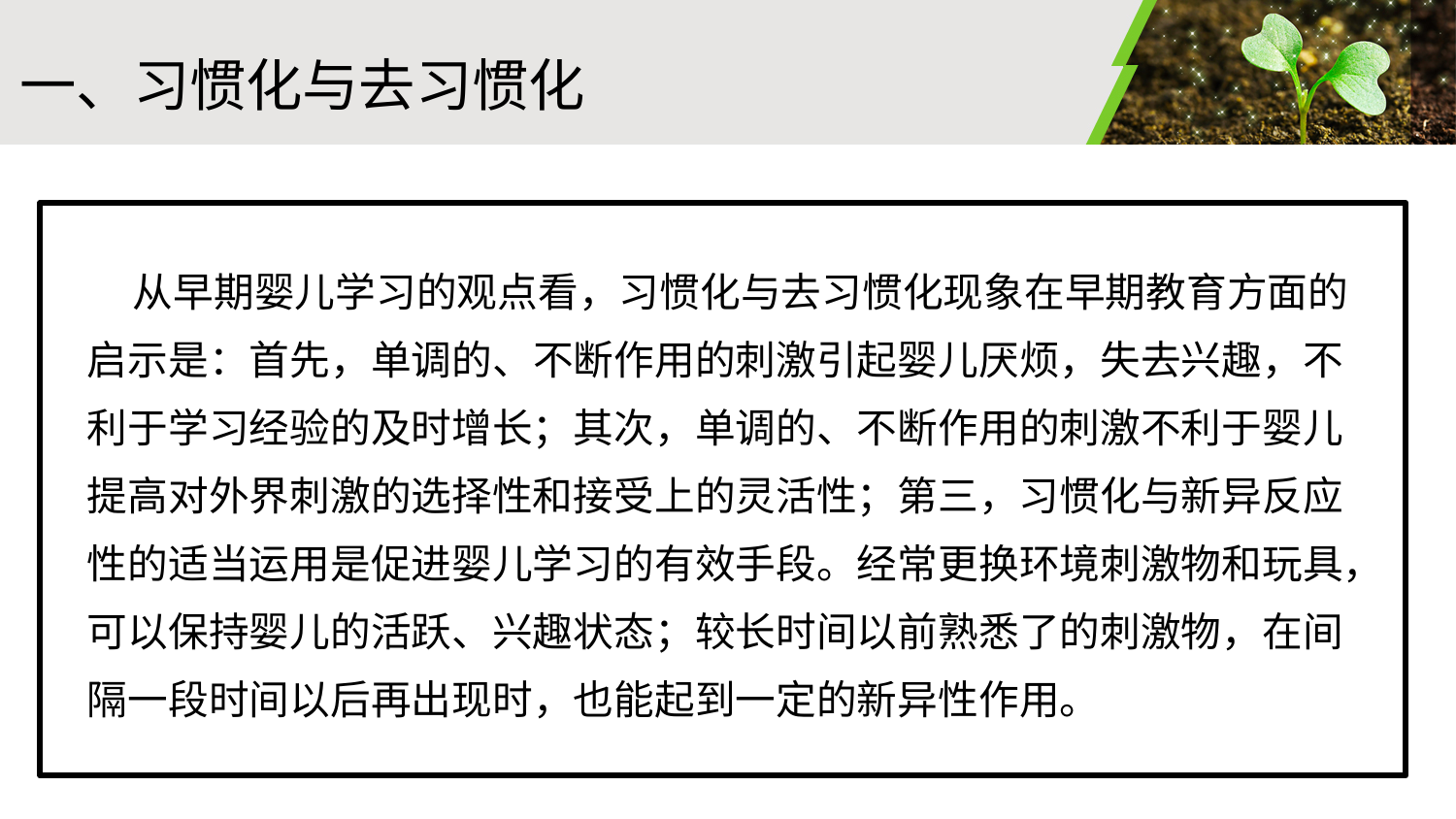

#
一、习惯化与去习惯化

    从早期婴儿学习的观点看，习惯化与去习惯化现象在早期教育方面的启示是：首先，单调的、不断作用的刺激引起婴儿厌烦，失去兴趣，不利于学习经验的及时增长；其次，单调的、不断作用的刺激不利于婴儿提高对外界刺激的选择性和接受上的灵活性；第三，习惯化与新异反应性的适当运用是促进婴儿学习的有效手段。经常更换环境刺激物和玩具，可以保持婴儿的活跃、兴趣状态；较长时间以前熟悉了的刺激物，在间隔一段时间以后再出现时，也能起到一定的新异性作用。